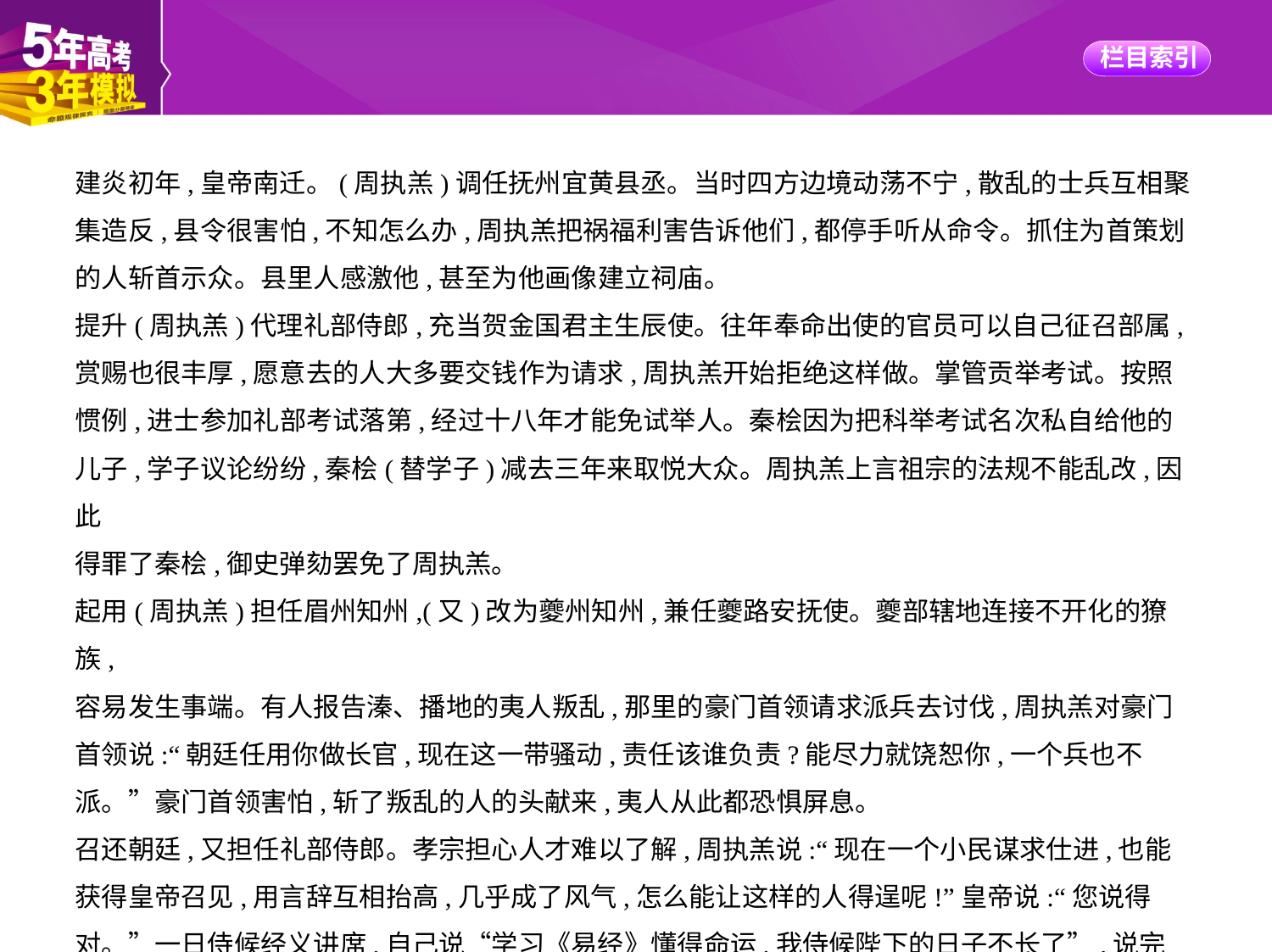

建炎初年,皇帝南迁。(周执羔)调任抚州宜黄县丞。当时四方边境动荡不宁,散乱的士兵互相聚
集造反,县令很害怕,不知怎么办,周执羔把祸福利害告诉他们,都停手听从命令。抓住为首策划
的人斩首示众。县里人感激他,甚至为他画像建立祠庙。
提升(周执羔)代理礼部侍郎,充当贺金国君主生辰使。往年奉命出使的官员可以自己征召部属,
赏赐也很丰厚,愿意去的人大多要交钱作为请求,周执羔开始拒绝这样做。掌管贡举考试。按照
惯例,进士参加礼部考试落第,经过十八年才能免试举人。秦桧因为把科举考试名次私自给他的
儿子,学子议论纷纷,秦桧(替学子)减去三年来取悦大众。周执羔上言祖宗的法规不能乱改,因此
得罪了秦桧,御史弹劾罢免了周执羔。
起用(周执羔)担任眉州知州,(又)改为夔州知州,兼任夔路安抚使。夔部辖地连接不开化的獠族,
容易发生事端。有人报告溱、播地的夷人叛乱,那里的豪门首领请求派兵去讨伐,周执羔对豪门
首领说:“朝廷任用你做长官,现在这一带骚动,责任该谁负责?能尽力就饶恕你,一个兵也不
派。”豪门首领害怕,斩了叛乱的人的头献来,夷人从此都恐惧屏息。
召还朝廷,又担任礼部侍郎。孝宗担心人才难以了解,周执羔说:“现在一个小民谋求仕进,也能
获得皇帝召见,用言辞互相抬高,几乎成了风气,怎么能让这样的人得逞呢!”皇帝说:“您说得
对。”一日侍候经义讲席,自己说“学习《易经》懂得命运,我侍候陛下的日子不长了”,说完